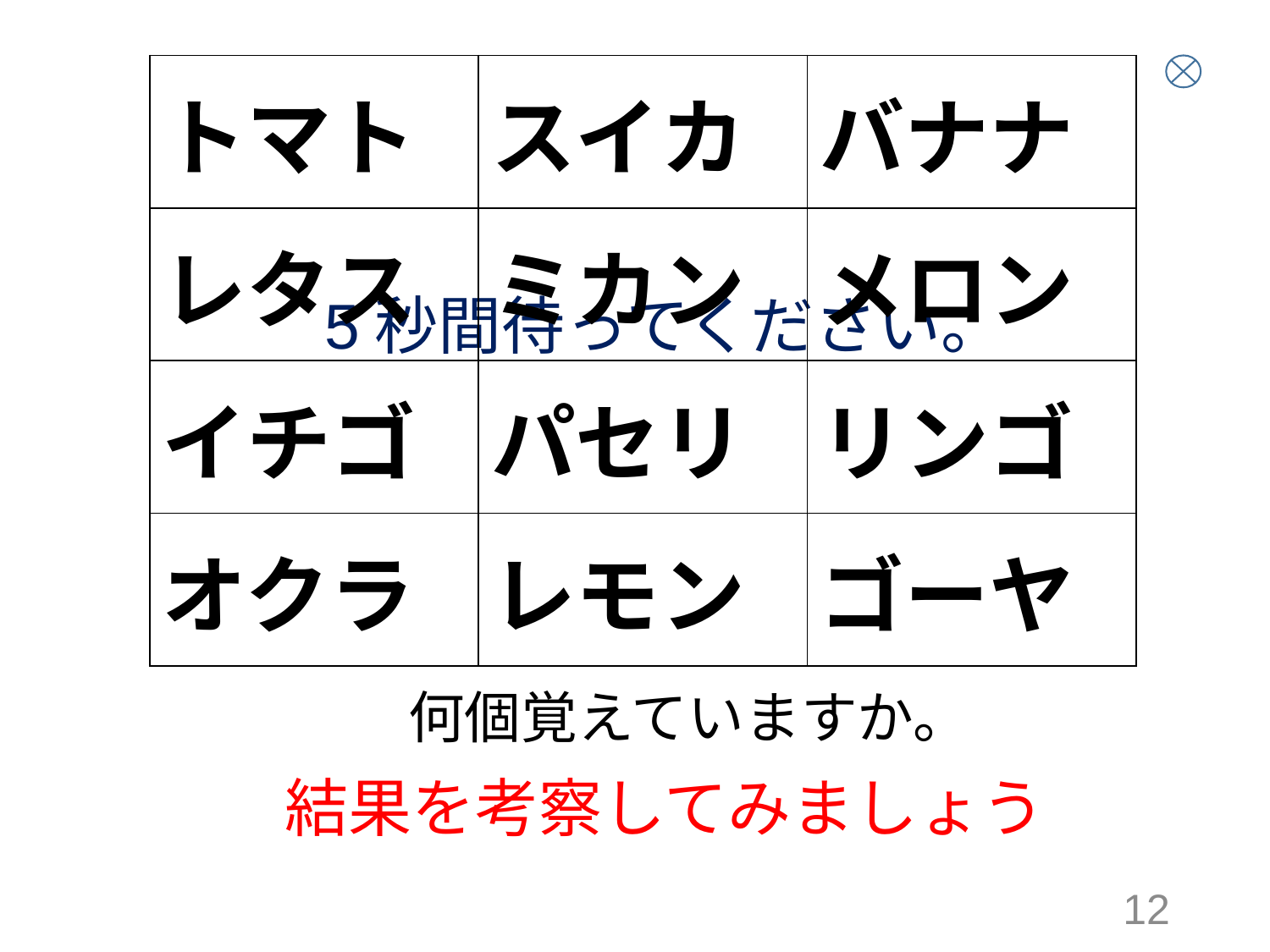

| トマト | スイカ | バナナ |
| --- | --- | --- |
| レタス | ミカン | メロン |
| イチゴ | パセリ | リンゴ |
| オクラ | レモン | ゴーヤ |

5秒間待ってください。
何個覚えていますか。
結果を考察してみましょう
12